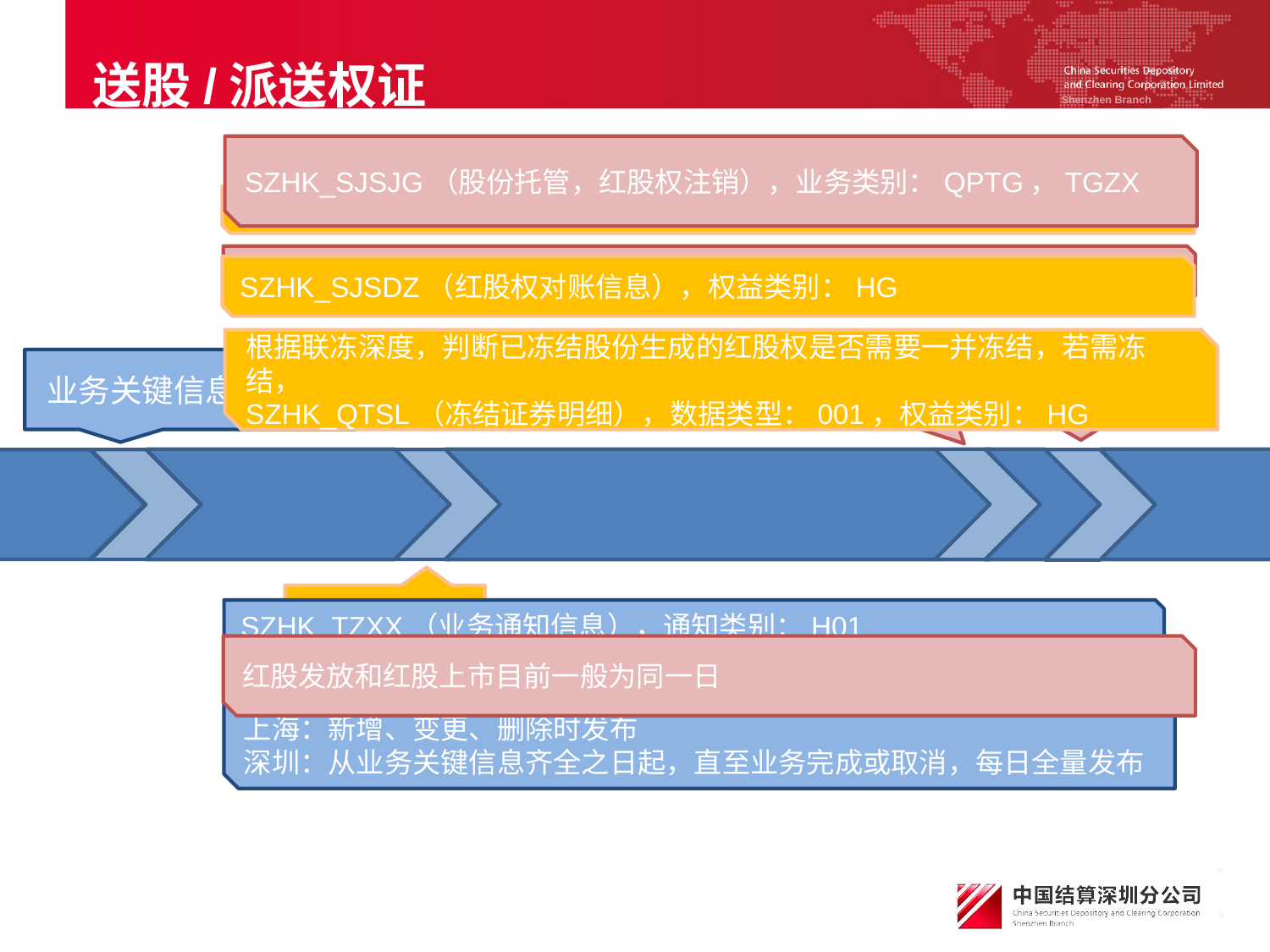

送股/派送权证
SZHK_SJSJG（股份托管，红股权注销），业务类别：QPTG，TGZX
SZHK_SJSJG（红股权登记），业务类别：TGDJ
SZHK_SJSDZ（红股股份对账信息）
SZHK_SJSDZ（红股权对账信息），权益类别：HG
根据联冻深度，判断已冻结股份生成的红股权是否需要一并冻结，若需冻结，
SZHK_QTSL（冻结证券明细），数据类型：001，权益类别：HG
权益发放日
红股上市日
业务关键信息齐全日

股权登记日
SZHK_TZXX（业务通知信息），通知类别：H01
红股发放和红股上市目前一般为同一日
上海：新增、变更、删除时发布
深圳：从业务关键信息齐全之日起，直至业务完成或取消，每日全量发布